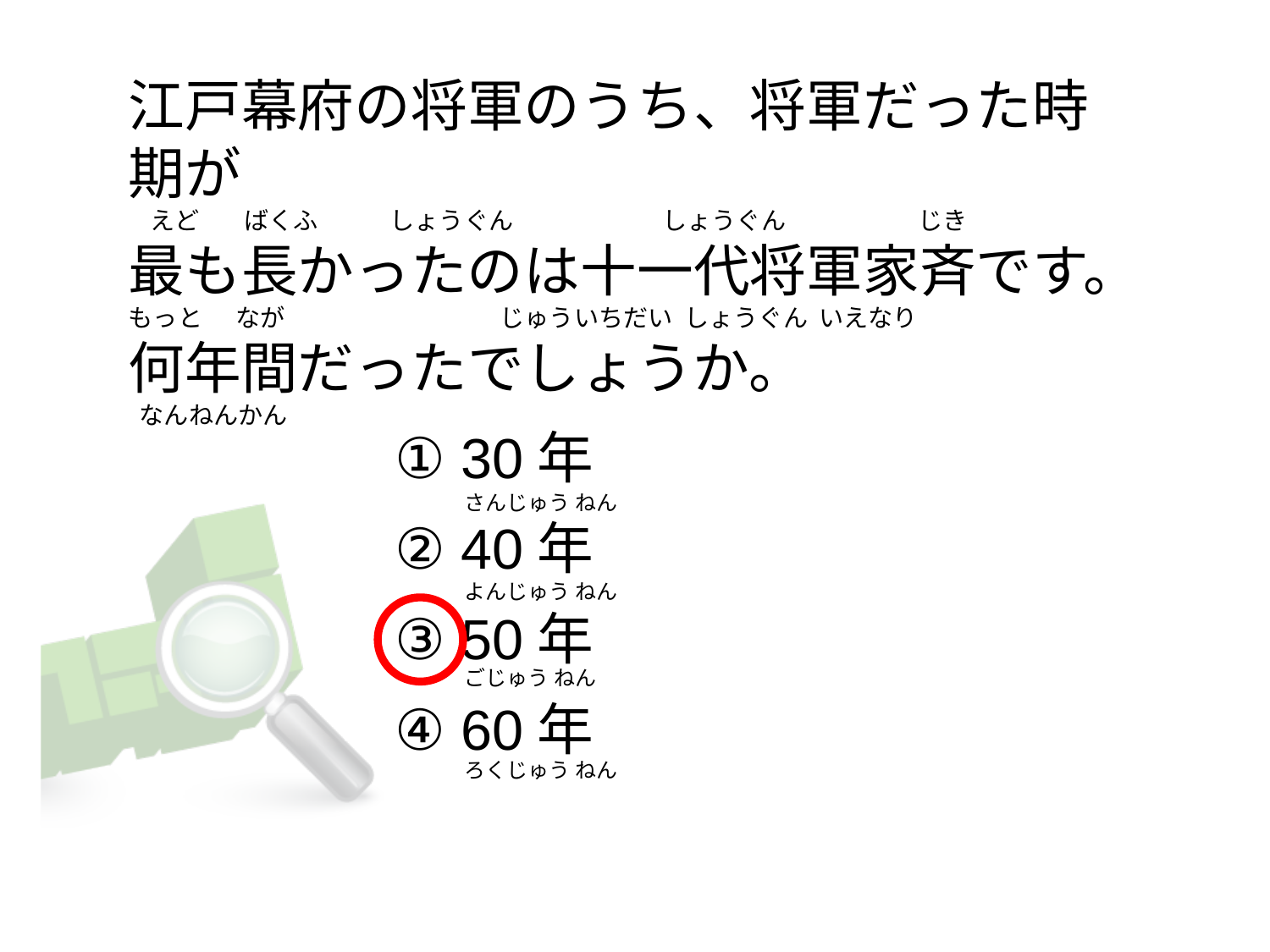

# 江戸幕府の将軍のうち、将軍だった時期が     えど        ばくふ             しょうぐん                           しょうぐん                        じき 最も長かったのは十一代将軍家斉です。 もっと      なが                                       じゅういちだい  しょうぐん  いえなり 何年間だったでしょうか。   なんねんかん
① 30年
② 40年
③ 50年
④ 60年
さんじゅう ねん
よんじゅう ねん

ごじゅう ねん
ろくじゅう ねん